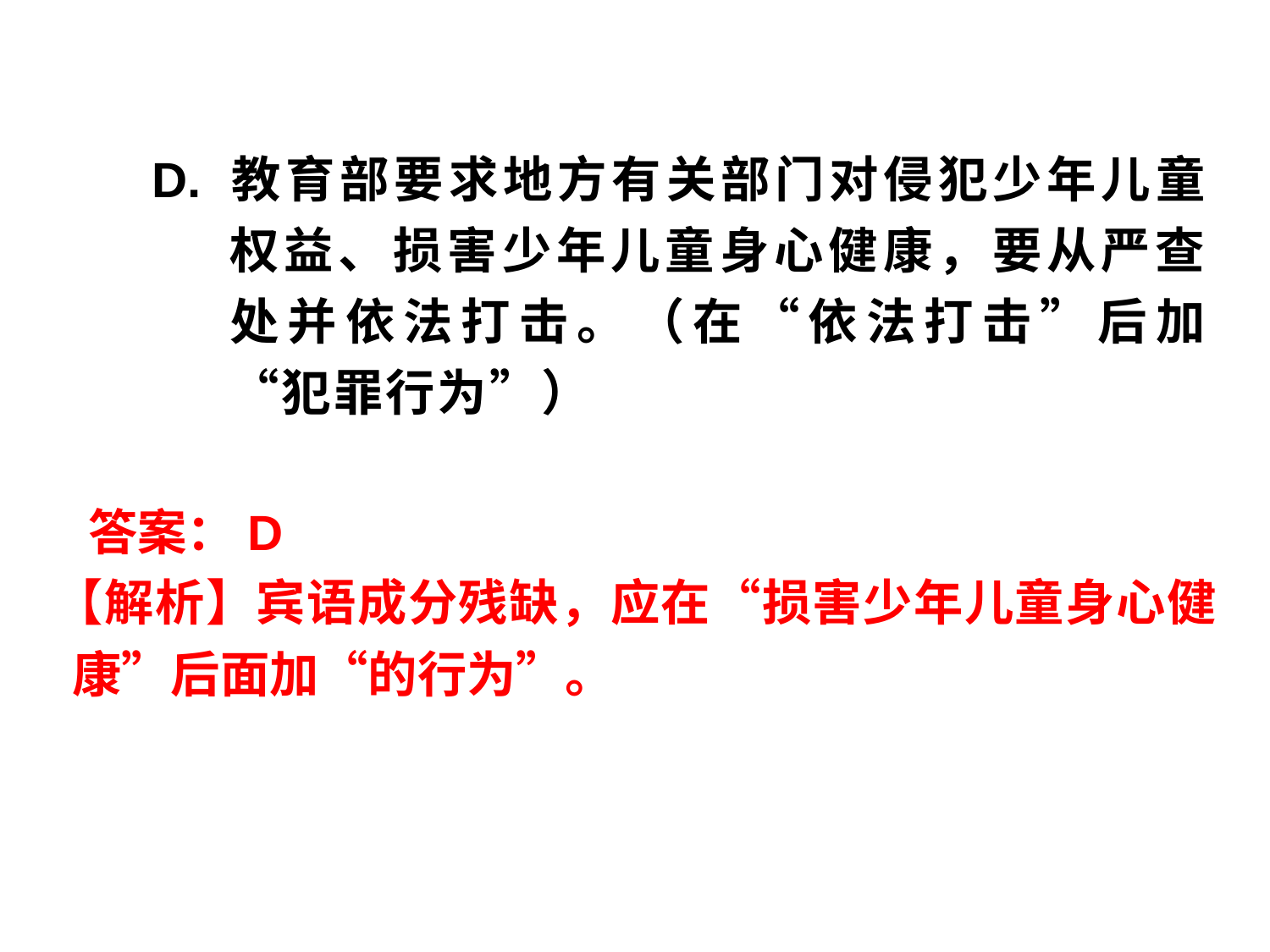

D. 教育部要求地方有关部门对侵犯少年儿童权益、损害少年儿童身心健康，要从严查处并依法打击。（在“依法打击”后加“犯罪行为”）
  答案：D
【解析】宾语成分残缺，应在“损害少年儿童身心健康”后面加“的行为”。